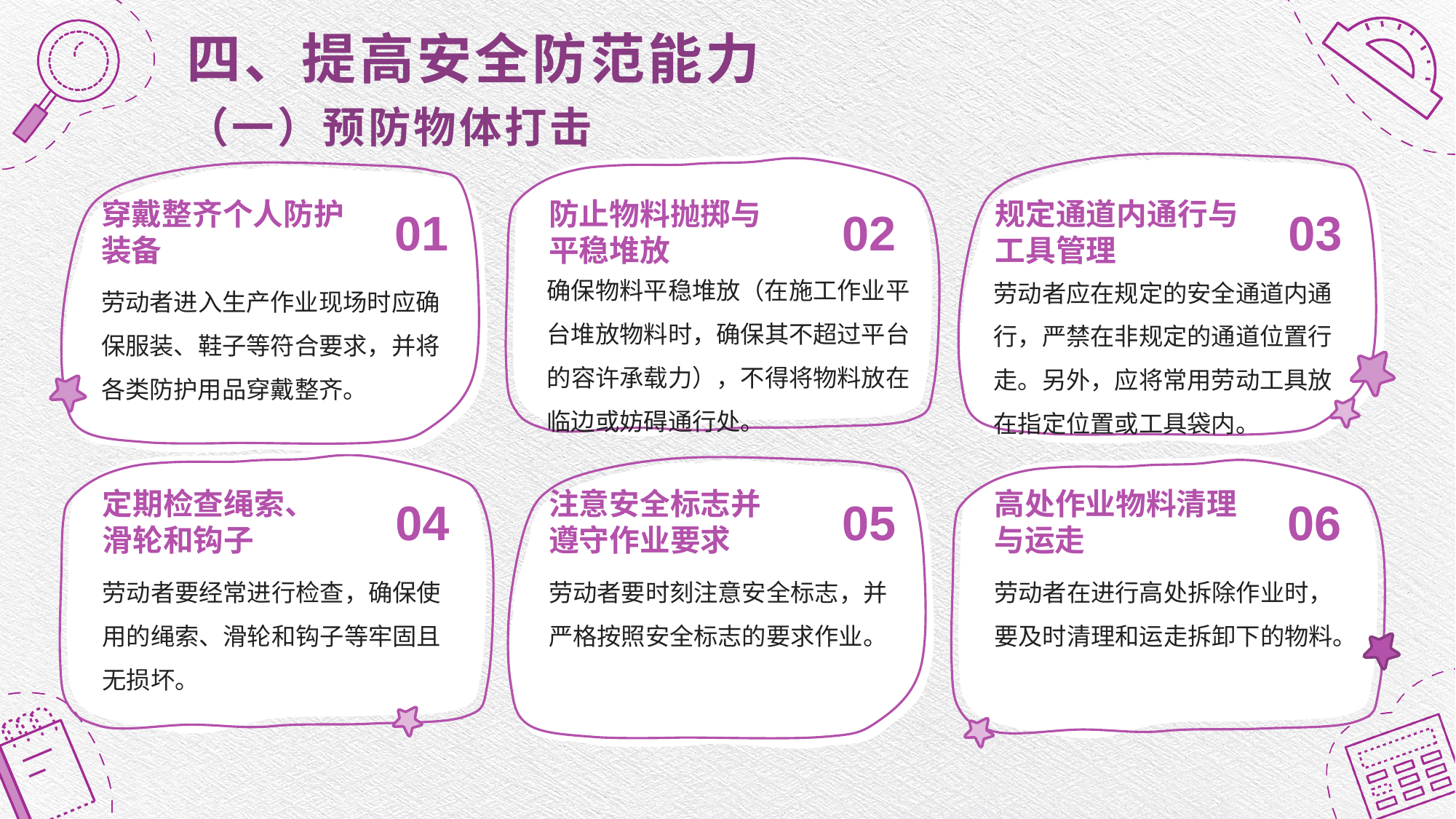

# 四、提高安全防范能力 （一）预防物体打击

穿戴整齐个人防护装备
01
防止物料抛掷与平稳堆放
02
规定通道内通行与工具管理
03
确保物料平稳堆放（在施工作业平台堆放物料时，确保其不超过平台的容许承载力），不得将物料放在临边或妨碍通行处。
劳动者应在规定的安全通道内通行，严禁在非规定的通道位置行走。另外，应将常用劳动工具放在指定位置或工具袋内。
劳动者进入生产作业现场时应确保服装、鞋子等符合要求，并将各类防护用品穿戴整齐。

注意安全标志并遵守作业要求
高处作业物料清理与运走
定期检查绳索、滑轮和钩子
04
05
06
劳动者要经常进行检查，确保使用的绳索、滑轮和钩子等牢固且无损坏。
劳动者要时刻注意安全标志，并严格按照安全标志的要求作业。
劳动者在进行高处拆除作业时，要及时清理和运走拆卸下的物料。